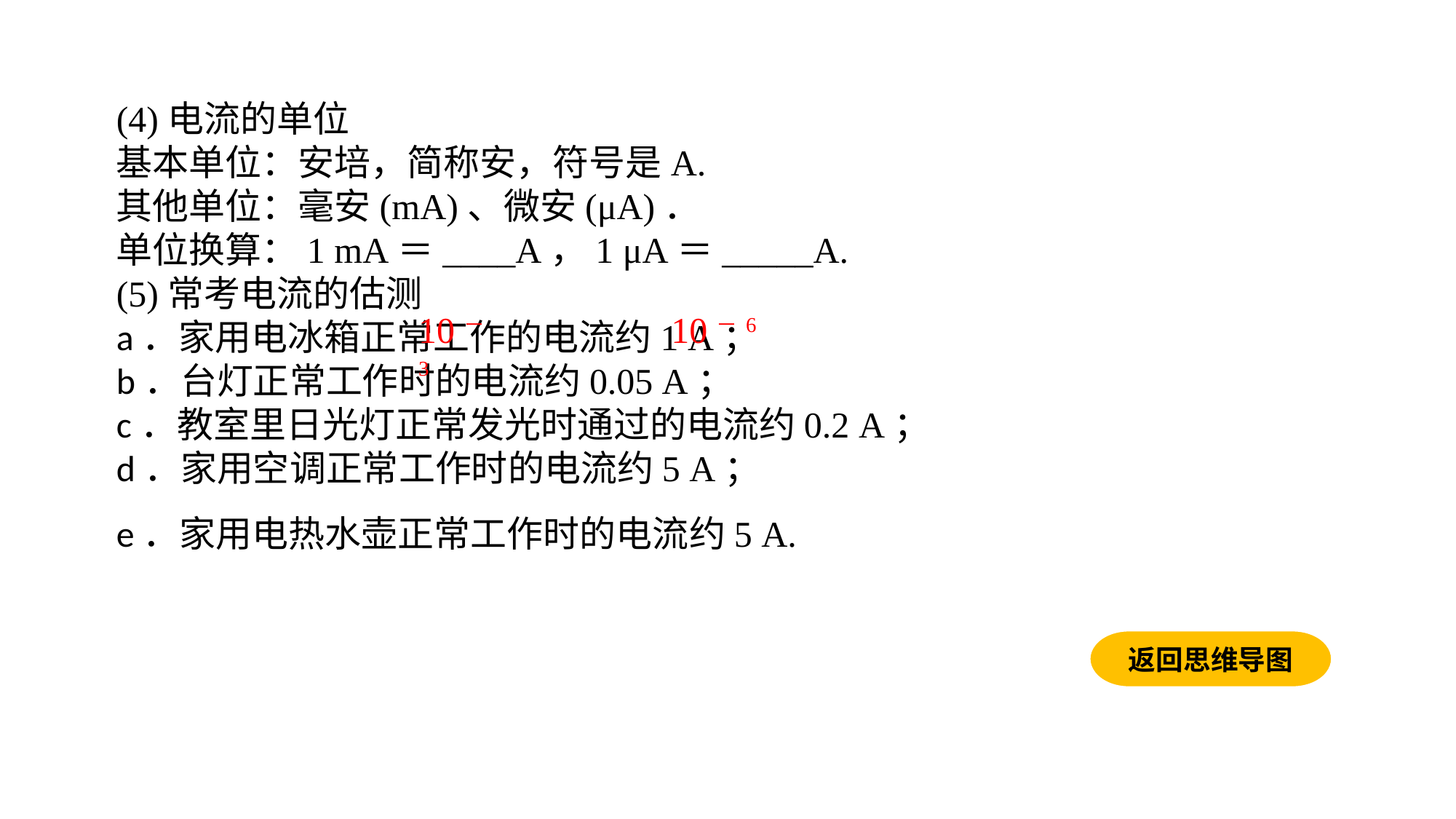

(4)电流的单位基本单位：安培，简称安，符号是A.其他单位：毫安(mA)、微安(μA)．单位换算：1 mA＝____A，1 μA＝_____A.(5)常考电流的估测a．家用电冰箱正常工作的电流约1 A；b．台灯正常工作时的电流约0.05 A；c．教室里日光灯正常发光时通过的电流约0.2 A；d．家用空调正常工作时的电流约5 A；e．家用电热水壶正常工作时的电流约5 A.
10－3
10－6
返回思维导图